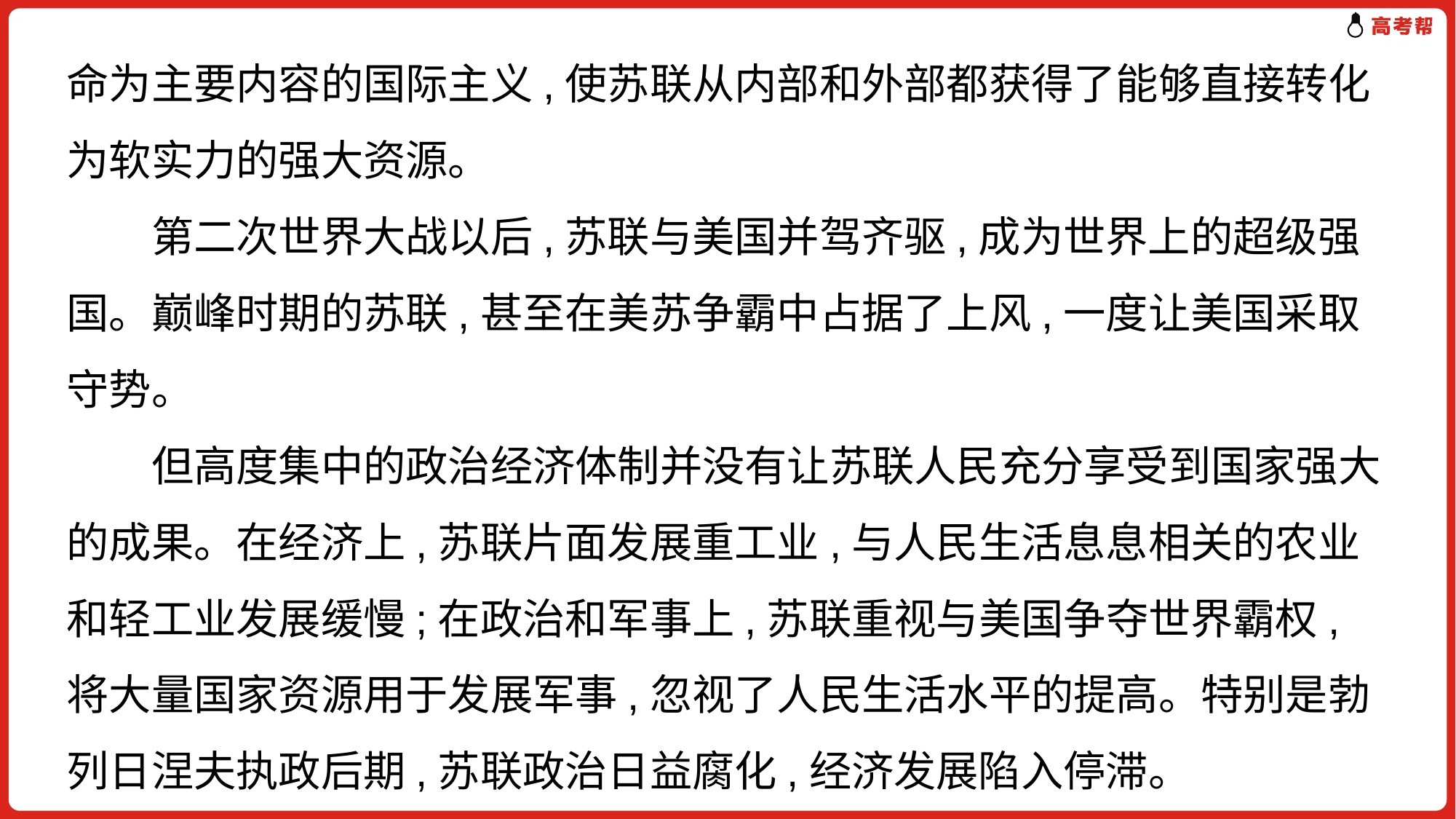

命为主要内容的国际主义,使苏联从内部和外部都获得了能够直接转化为软实力的强大资源。
　　第二次世界大战以后,苏联与美国并驾齐驱,成为世界上的超级强国。巅峰时期的苏联,甚至在美苏争霸中占据了上风,一度让美国采取守势。
　　但高度集中的政治经济体制并没有让苏联人民充分享受到国家强大的成果。在经济上,苏联片面发展重工业,与人民生活息息相关的农业和轻工业发展缓慢;在政治和军事上,苏联重视与美国争夺世界霸权,将大量国家资源用于发展军事,忽视了人民生活水平的提高。特别是勃列日涅夫执政后期,苏联政治日益腐化,经济发展陷入停滞。